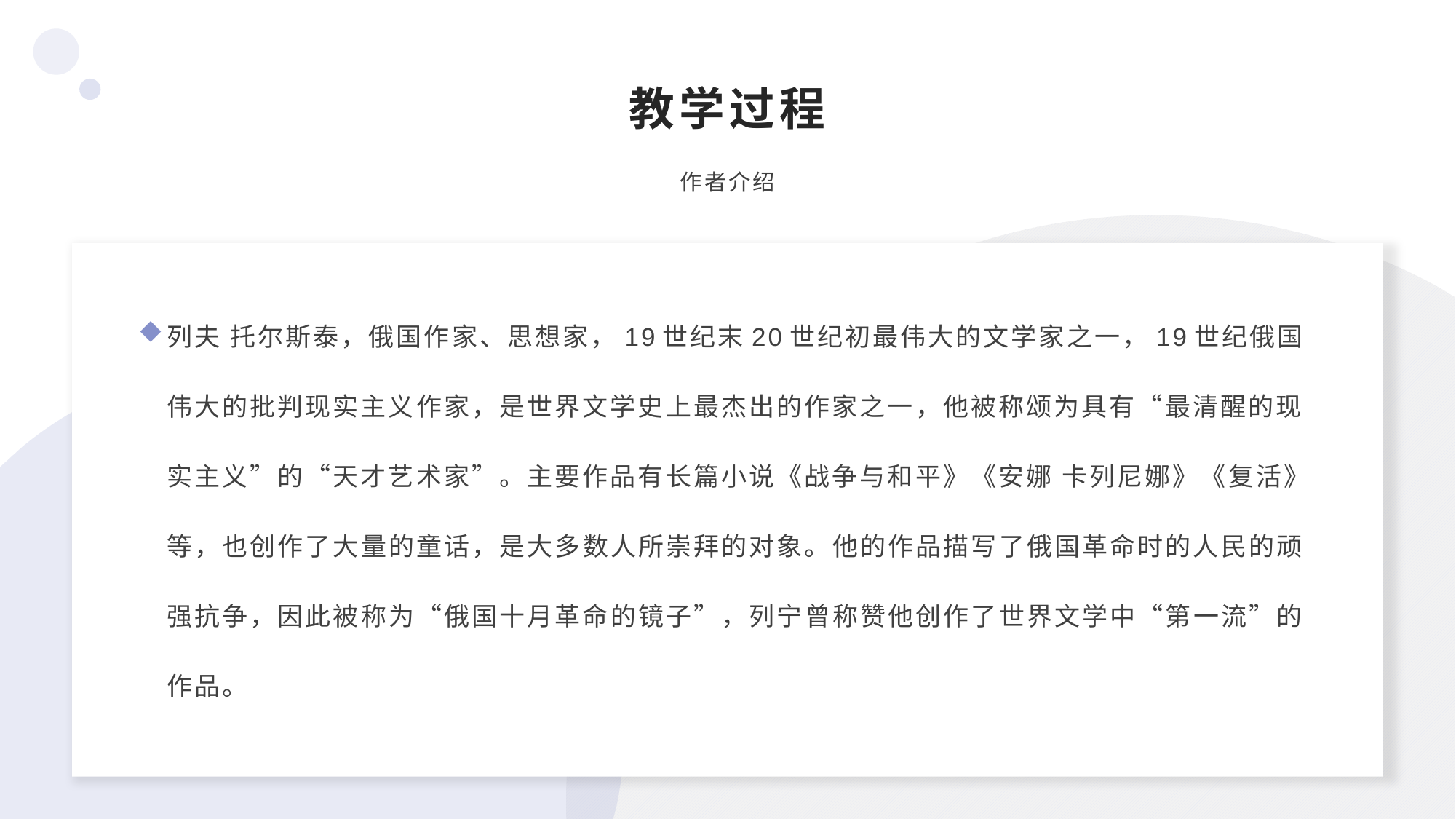

教学过程

作者介绍

列夫 托尔斯泰，俄国作家、思想家，19世纪末20世纪初最伟大的文学家之一，19世纪俄国伟大的批判现实主义作家，是世界文学史上最杰出的作家之一，他被称颂为具有“最清醒的现实主义”的“天才艺术家”。主要作品有长篇小说《战争与和平》《安娜 卡列尼娜》《复活》等，也创作了大量的童话，是大多数人所崇拜的对象。他的作品描写了俄国革命时的人民的顽强抗争，因此被称为“俄国十月革命的镜子”，列宁曾称赞他创作了世界文学中“第一流”的作品。